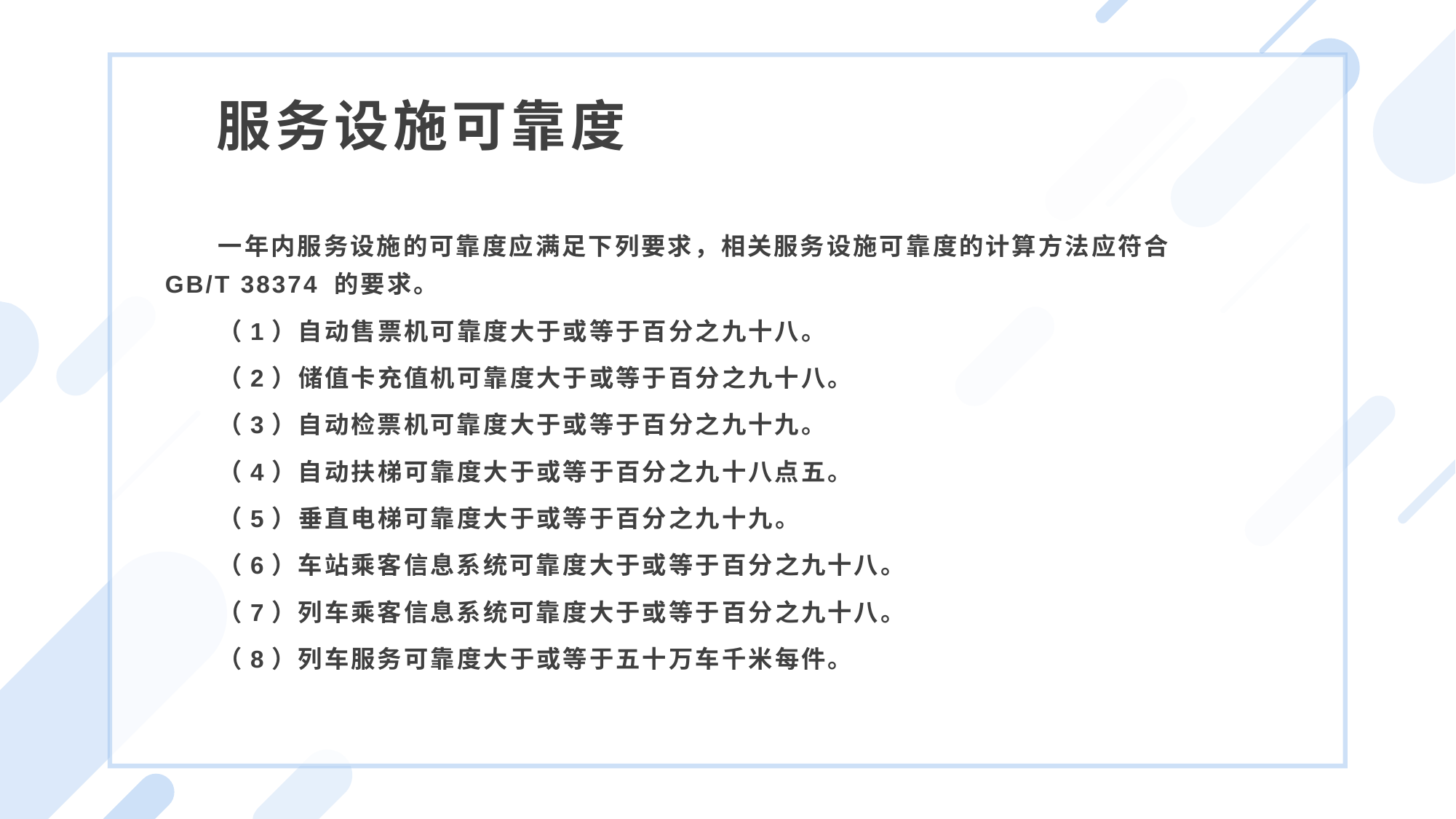

服务设施可靠度
一年内服务设施的可靠度应满足下列要求，相关服务设施可靠度的计算方法应符合 GB/T 38374 的要求。
（1）自动售票机可靠度大于或等于百分之九十八。
（2）储值卡充值机可靠度大于或等于百分之九十八。
（3）自动检票机可靠度大于或等于百分之九十九。
（4）自动扶梯可靠度大于或等于百分之九十八点五。
（5）垂直电梯可靠度大于或等于百分之九十九。
（6）车站乘客信息系统可靠度大于或等于百分之九十八。
（7）列车乘客信息系统可靠度大于或等于百分之九十八。
（8）列车服务可靠度大于或等于五十万车千米每件。